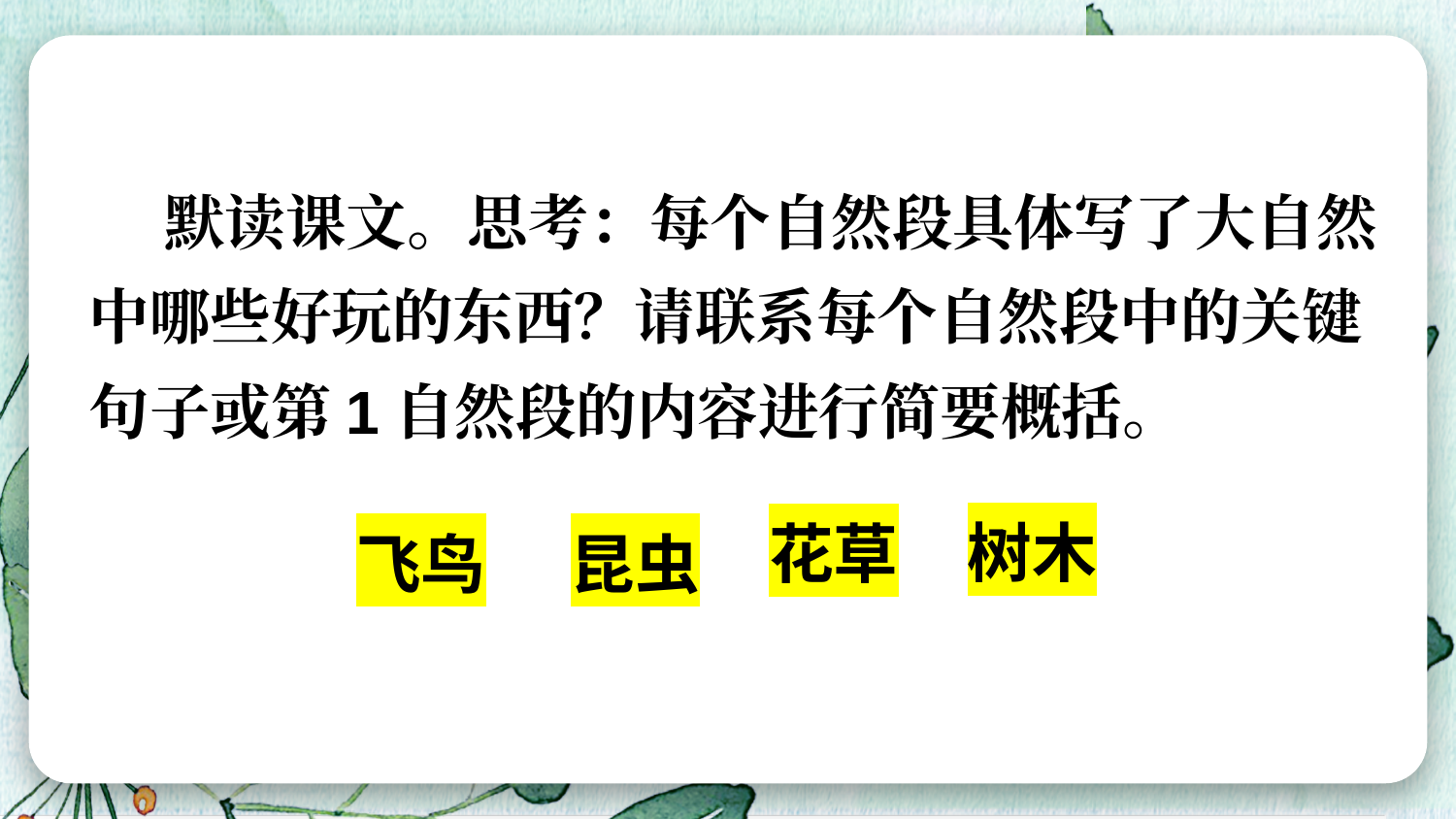

默读课文。思考：每个自然段具体写了大自然中哪些好玩的东西？请联系每个自然段中的关键句子或第1自然段的内容进行简要概括。
飞鸟
昆虫
树木
花草